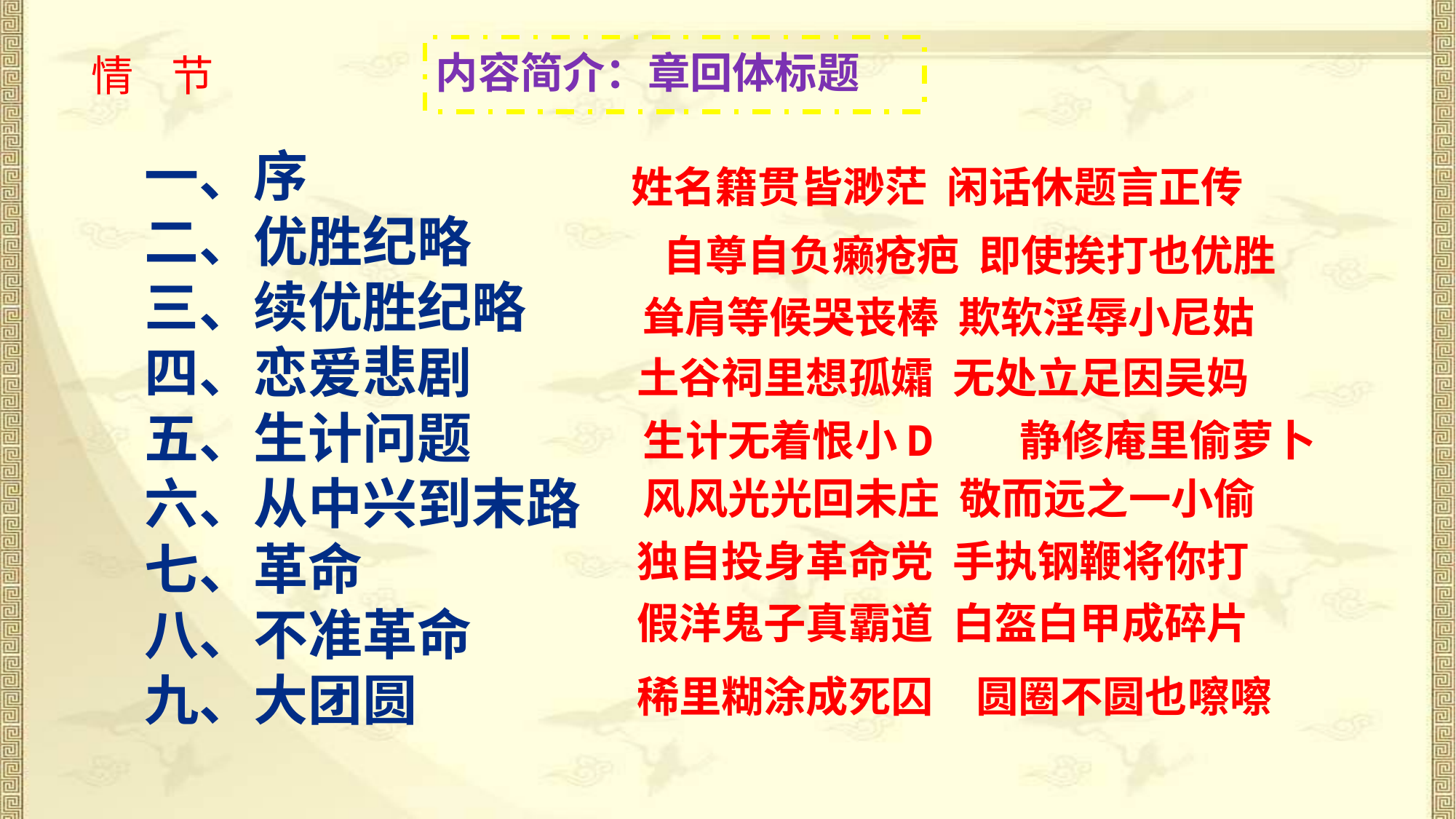

# 内容简介：章回体标题
情    节
一、序
二、优胜纪略
三、续优胜纪略
四、恋爱悲剧
五、生计问题
六、从中兴到末路
七、革命
八、不准革命
九、大团圆
     姓名籍贯皆渺茫  闲话休题言正传
自尊自负癞疮疤  即使挨打也优胜
耸肩等候哭丧棒  欺软淫辱小尼姑
土谷祠里想孤孀  无处立足因吴妈
生计无着恨小D   静修庵里偷萝卜
风风光光回未庄  敬而远之一小偷
独自投身革命党  手执钢鞭将你打
假洋鬼子真霸道  白盔白甲成碎片
稀里糊涂成死囚　圆圈不圆也嚓嚓